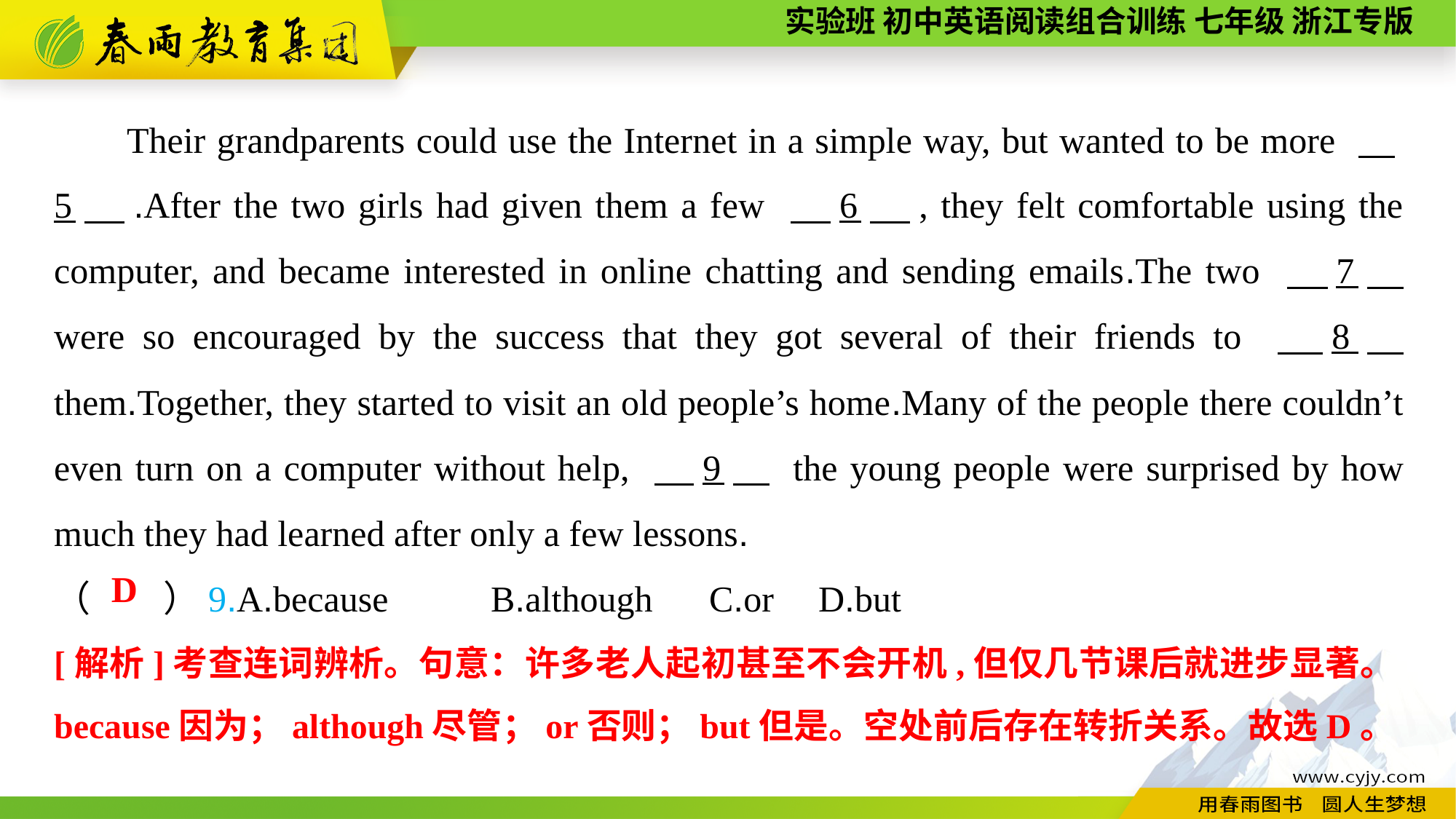

Their grandparents could use the Internet in a simple way, but wanted to be more 　5　.After the two girls had given them a few 　6　, they felt comfortable using the computer, and became interested in online chatting and sending emails.The two 　7　 were so encouraged by the success that they got several of their friends to 　8　 them.Together, they started to visit an old people’s home.Many of the people there couldn’t even turn on a computer without help, 　9　 the young people were surprised by how much they had learned after only a few lessons.
（　　）9.A.because	B.although	C.or	D.but
D
[解析]考查连词辨析。句意：许多老人起初甚至不会开机,但仅几节课后就进步显著。because因为；although尽管；or否则；but但是。空处前后存在转折关系。故选D。